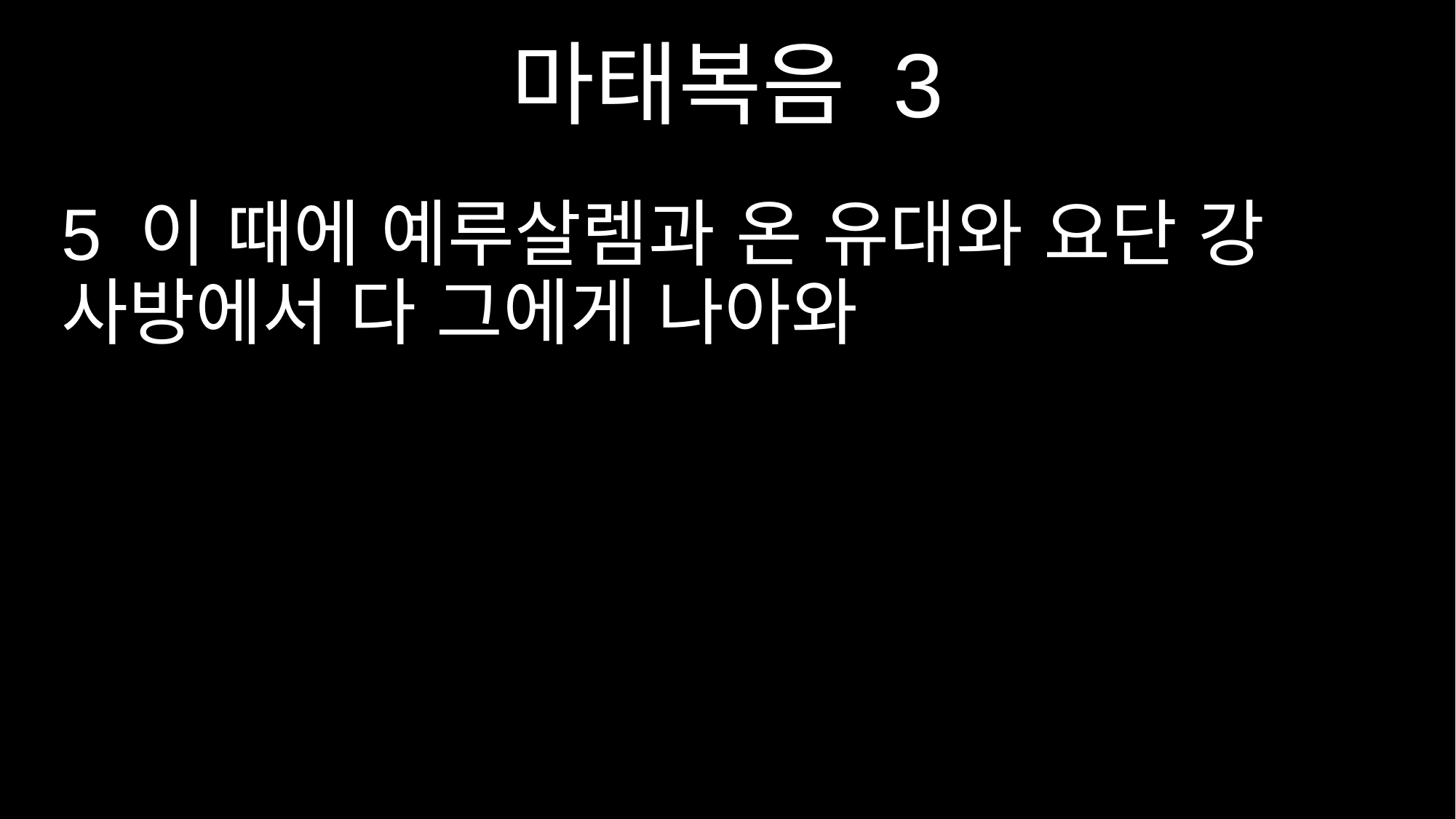

마태복음 3
5 이 때에 예루살렘과 온 유대와 요단 강 사방에서 다 그에게 나아와